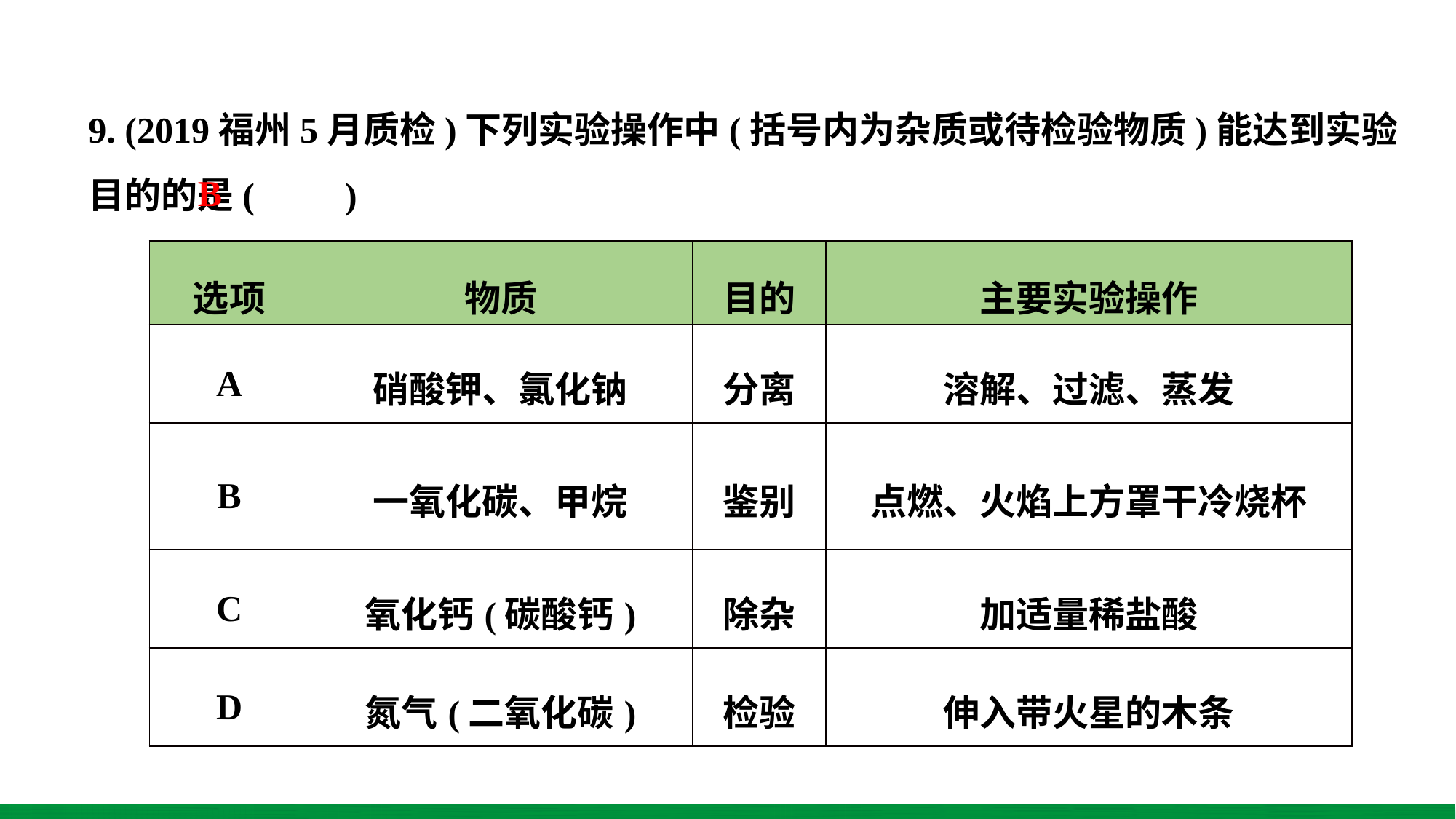

9. (2019福州5月质检)下列实验操作中(括号内为杂质或待检验物质)能达到实验目的的是(　　)
B
| 选项 | 物质 | 目的 | 主要实验操作 |
| --- | --- | --- | --- |
| A | 硝酸钾、氯化钠 | 分离 | 溶解、过滤、蒸发 |
| B | 一氧化碳、甲烷 | 鉴别 | 点燃、火焰上方罩干冷烧杯 |
| C | 氧化钙(碳酸钙) | 除杂 | 加适量稀盐酸 |
| D | 氮气(二氧化碳) | 检验 | 伸入带火星的木条 |